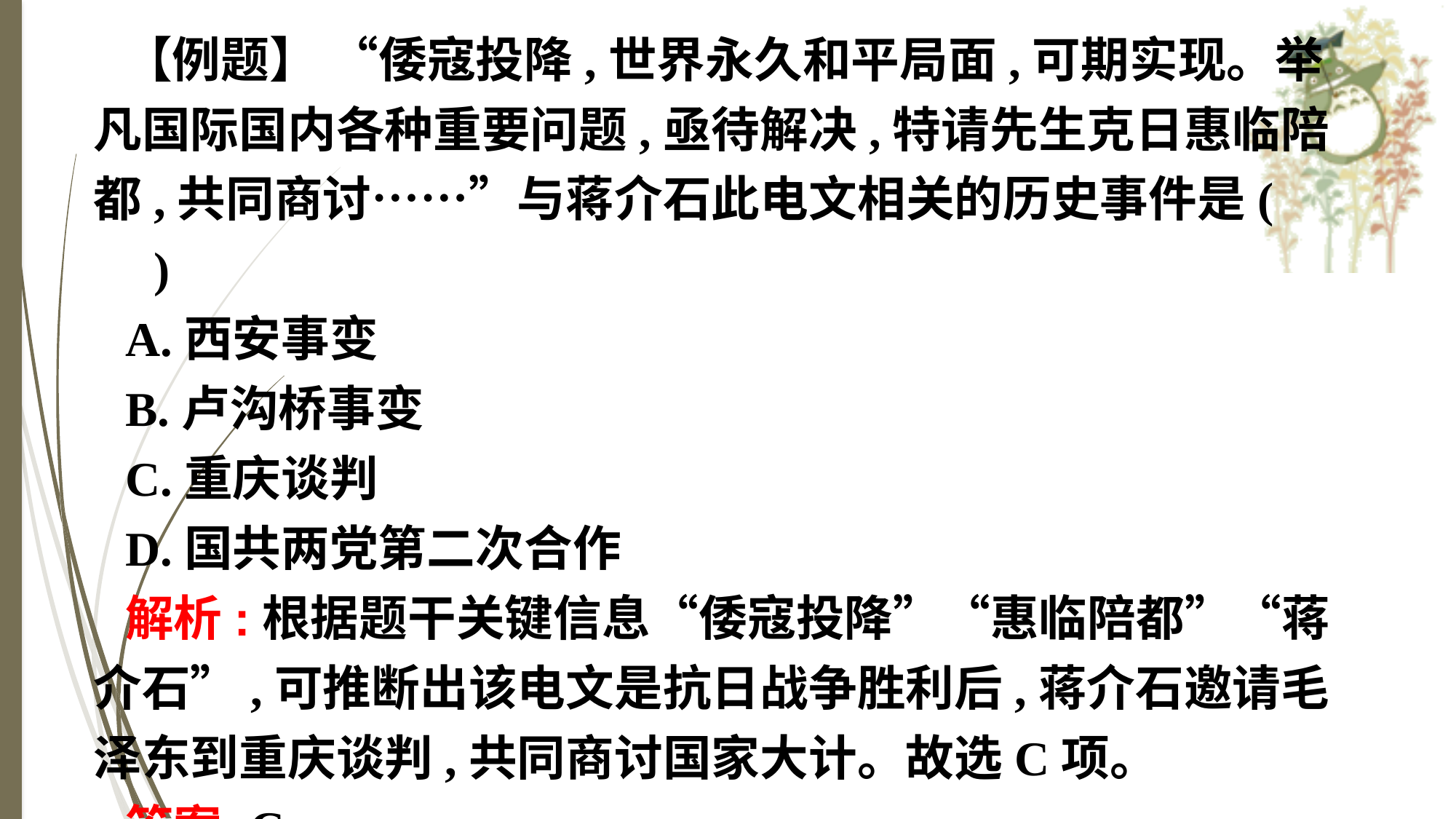

【例题】 “倭寇投降,世界永久和平局面,可期实现。举凡国际国内各种重要问题,亟待解决,特请先生克日惠临陪都,共同商讨……”与蒋介石此电文相关的历史事件是(　　)
A.西安事变
B.卢沟桥事变
C.重庆谈判
D.国共两党第二次合作
解析:根据题干关键信息“倭寇投降”“惠临陪都”“蒋介石”,可推断出该电文是抗日战争胜利后,蒋介石邀请毛泽东到重庆谈判,共同商讨国家大计。故选C项。
答案:C